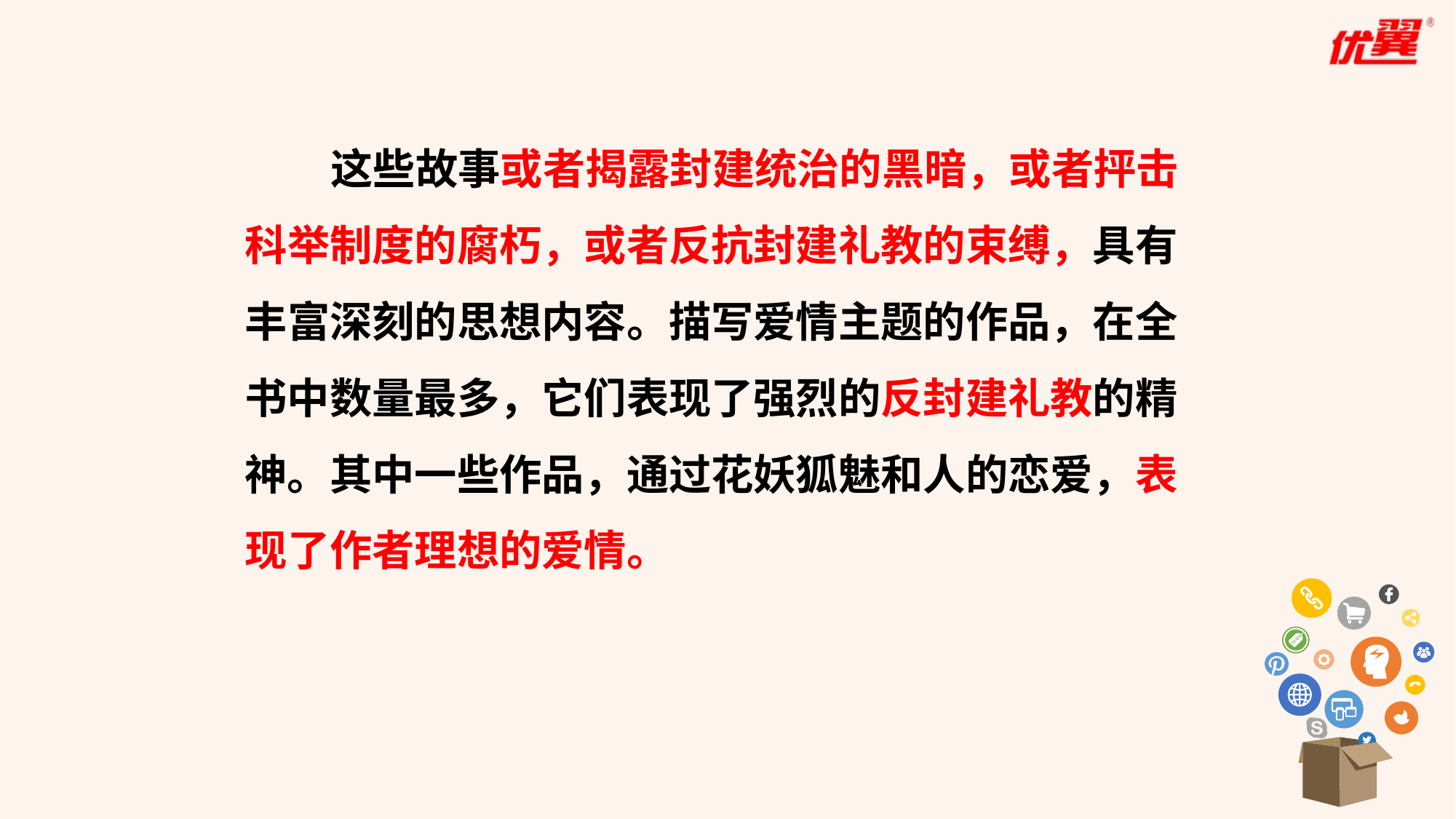

这些故事或者揭露封建统治的黑暗，或者抨击科举制度的腐朽，或者反抗封建礼教的束缚，具有丰富深刻的思想内容。描写爱情主题的作品，在全书中数量最多，它们表现了强烈的反封建礼教的精神。其中一些作品，通过花妖狐魅和人的恋爱，表现了作者理想的爱情。